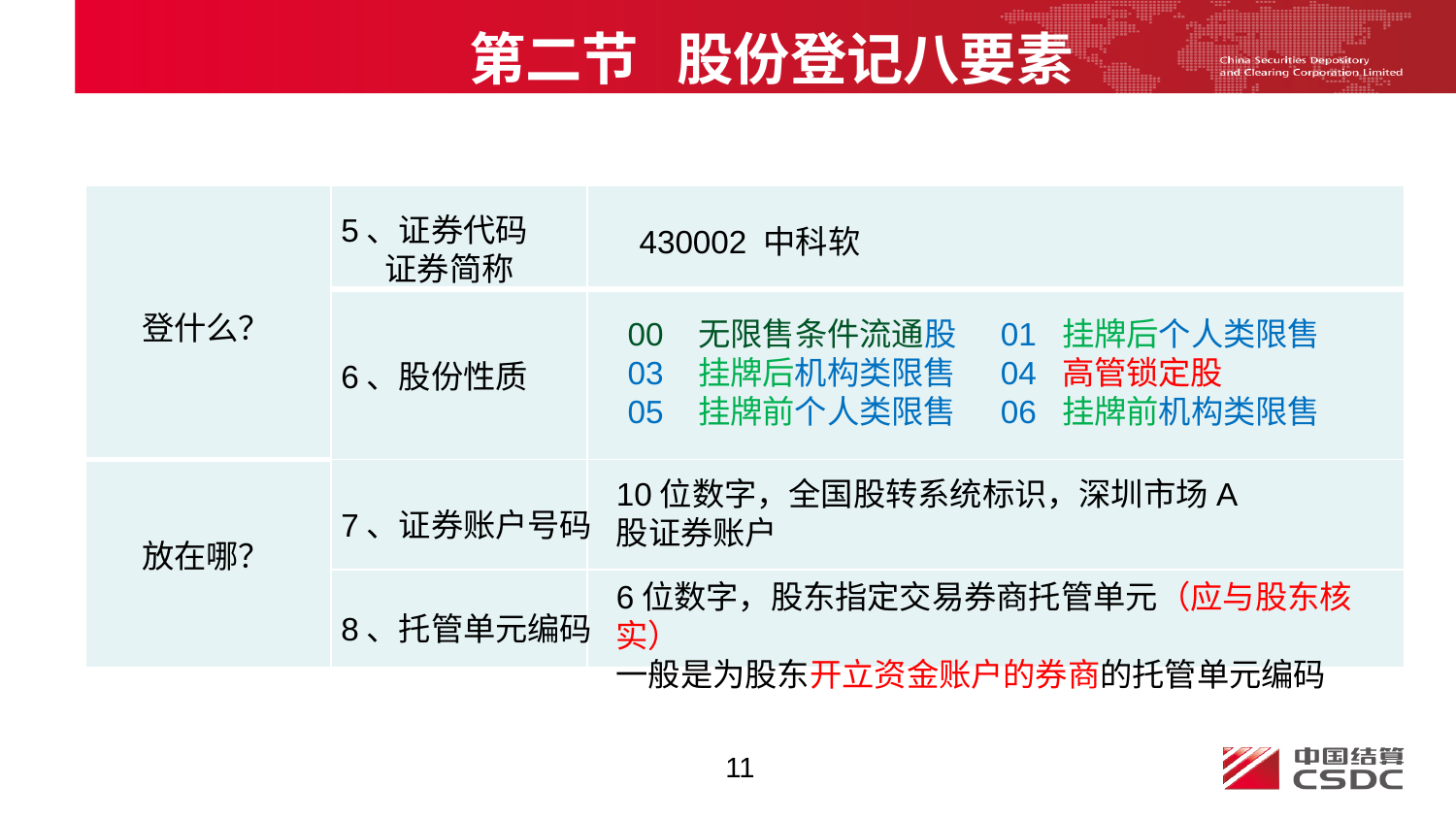

第二节   股份登记八要素
|  |  |  |
| --- | --- | --- |
|  |  |  |
|  |  |  |
|  |  |  |
5、证券代码
     证券简称
430002 中科软
登什么？
00   无限售条件流通股     01  挂牌后个人类限售
03   挂牌后机构类限售     04  高管锁定股
05   挂牌前个人类限售     06  挂牌前机构类限售

6、股份性质
10位数字，全国股转系统标识，深圳市场A股证券账户
7、证券账户号码
放在哪？

6位数字，股东指定交易券商托管单元（应与股东核实）
一般是为股东开立资金账户的券商的托管单元编码
8、托管单元编码
11